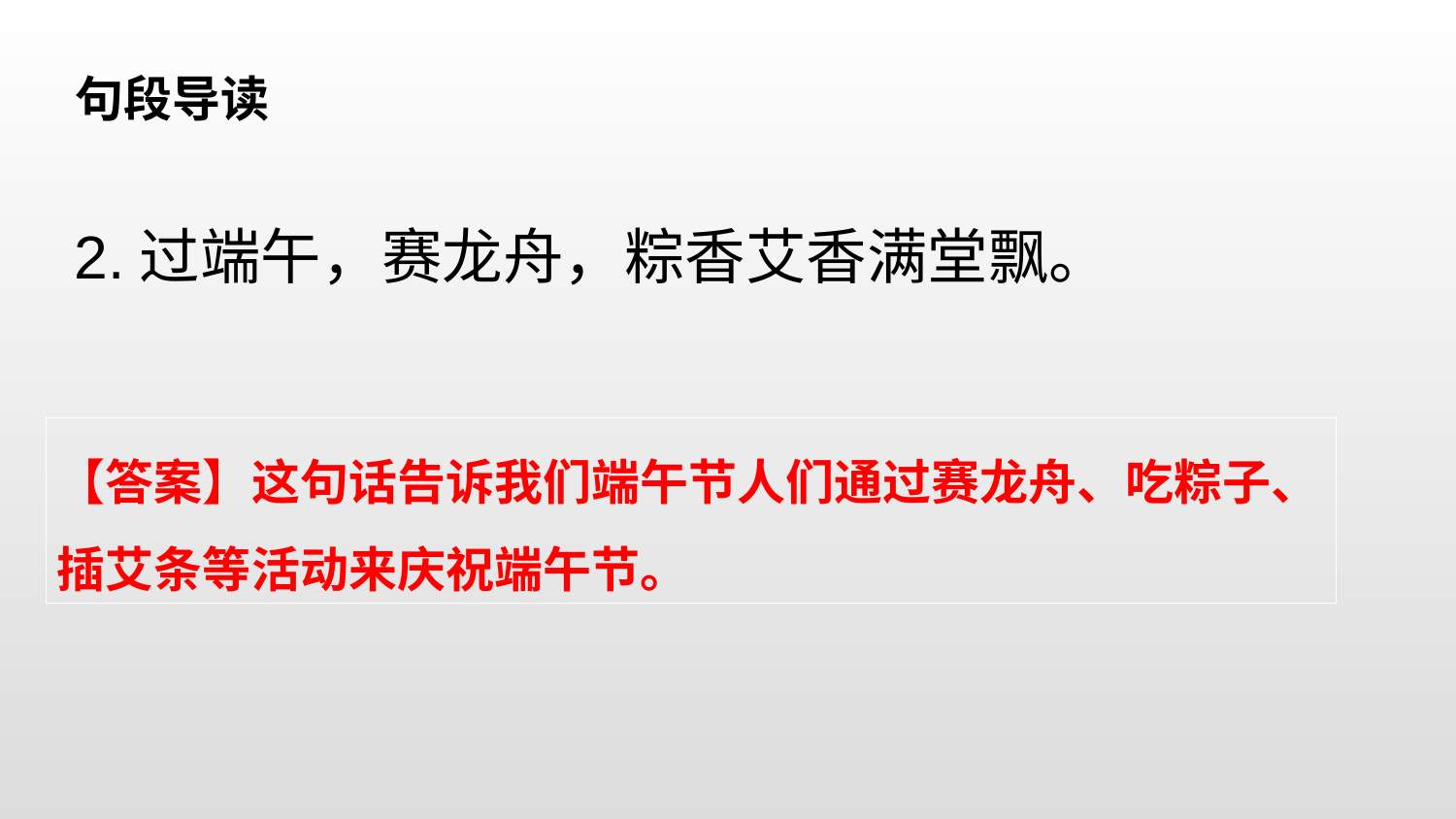

句段导读
2.过端午，赛龙舟，粽香艾香满堂飘。
【答案】这句话告诉我们端午节人们通过赛龙舟、吃粽子、插艾条等活动来庆祝端午节。